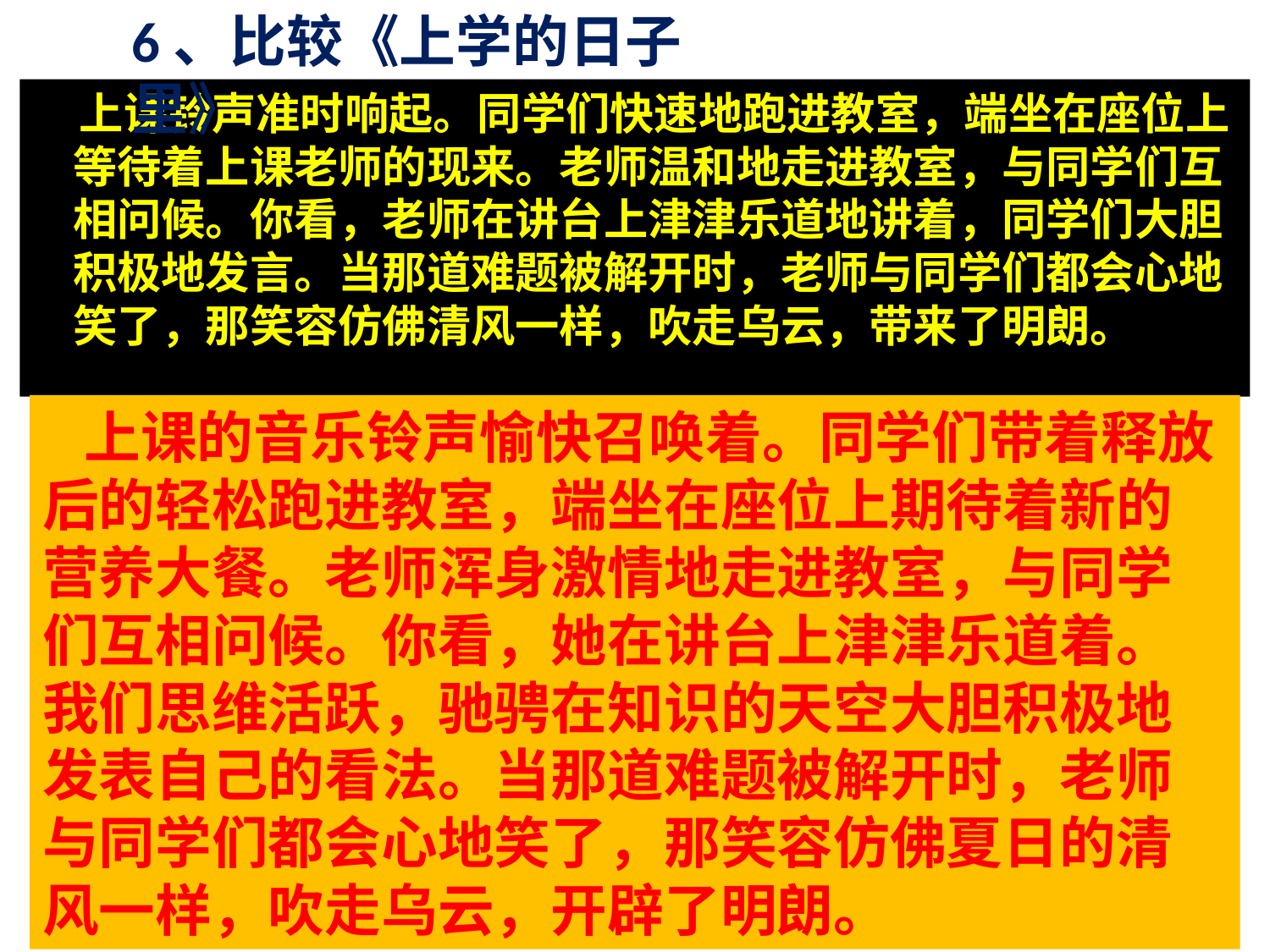

6、比较《上学的日子里》
    上课铃声准时响起。同学们快速地跑进教室，端坐在座位上等待着上课老师的现来。老师温和地走进教室，与同学们互相问候。你看，老师在讲台上津津乐道地讲着，同学们大胆积极地发言。当那道难题被解开时，老师与同学们都会心地笑了，那笑容仿佛清风一样，吹走乌云，带来了明朗。

上课的音乐铃声愉快召唤着。同学们带着释放后的轻松跑进教室，端坐在座位上期待着新的营养大餐。老师浑身激情地走进教室，与同学们互相问候。你看，她在讲台上津津乐道着。我们思维活跃，驰骋在知识的天空大胆积极地发表自己的看法。当那道难题被解开时，老师与同学们都会心地笑了，那笑容仿佛夏日的清风一样，吹走乌云，开辟了明朗。